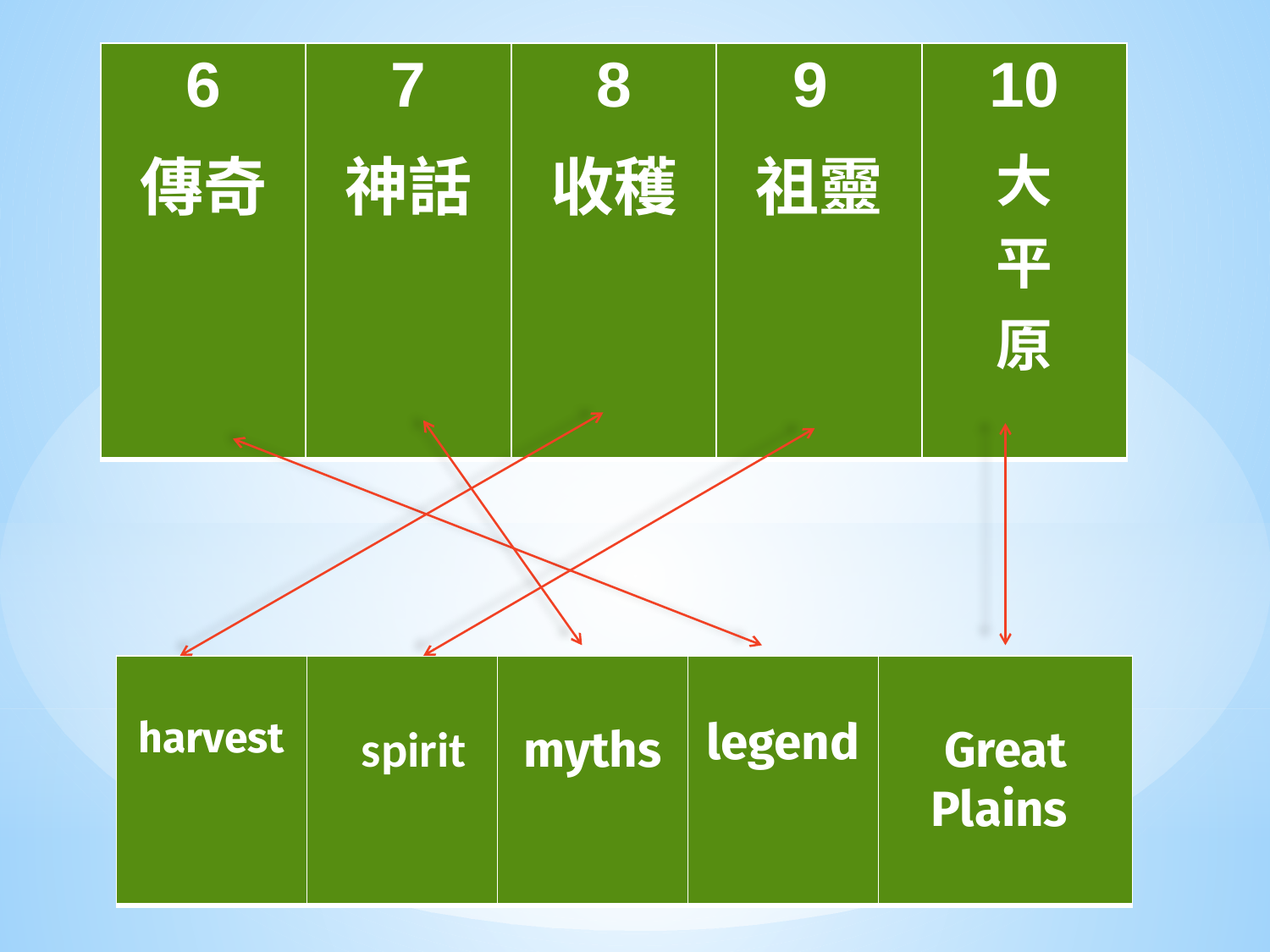

| 6 傳奇 | 7 神話 | 8 收穫 | 9 祖靈 | 10 大 平 原 |
| --- | --- | --- | --- | --- |
| harvest | spirit | myths | legend | Great Plains |
| --- | --- | --- | --- | --- |